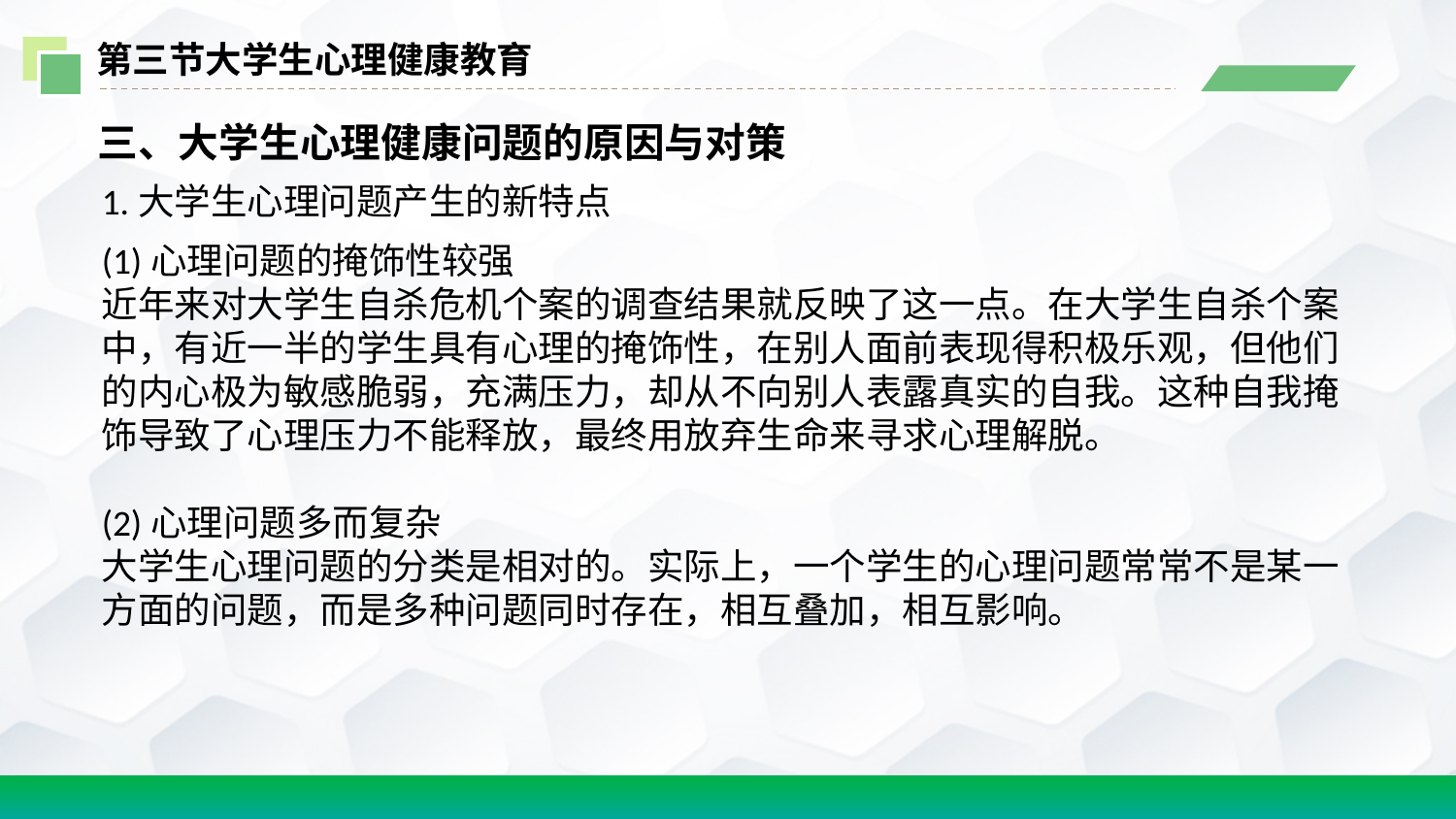

第三节大学生心理健康教育
三、大学生心理健康问题的原因与对策
1.大学生心理问题产生的新特点
(1)心理问题的掩饰性较强
近年来对大学生自杀危机个案的调查结果就反映了这一点。在大学生自杀个案中，有近一半的学生具有心理的掩饰性，在别人面前表现得积极乐观，但他们的内心极为敏感脆弱，充满压力，却从不向别人表露真实的自我。这种自我掩饰导致了心理压力不能释放，最终用放弃生命来寻求心理解脱。

(2)心理问题多而复杂
大学生心理问题的分类是相对的。实际上，一个学生的心理问题常常不是某一方面的问题，而是多种问题同时存在，相互叠加，相互影响。